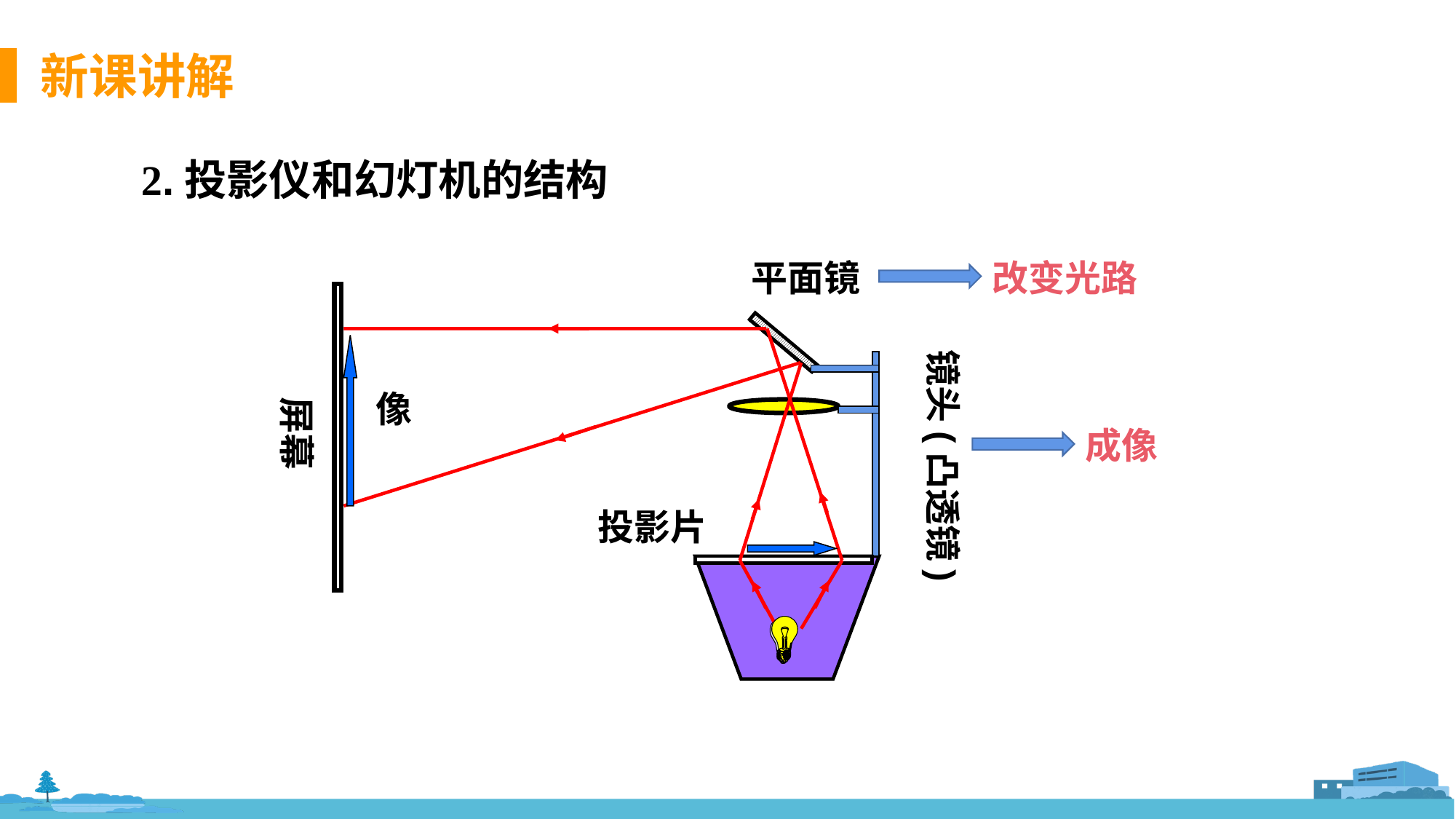

2.投影仪和幻灯机的结构
平面镜

镜头(凸透镜)

改变光路

屏幕

像
成像

投影片